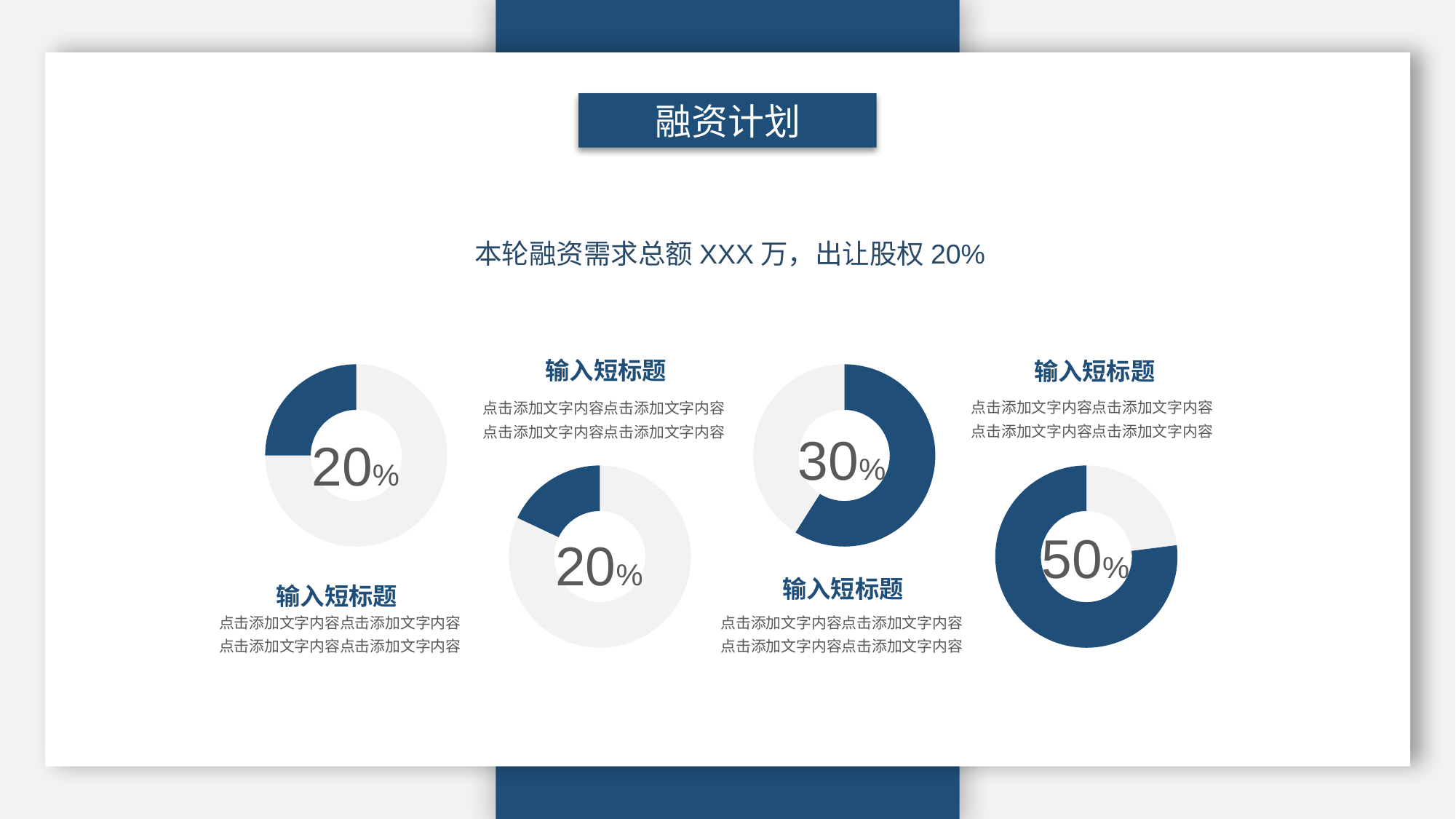

融资计划
本轮融资需求总额XXX万，出让股权20%
输入短标题
输入短标题

### Chart

| Category | 百分比 |
|---|---|
|  | 75.0 |
|  | 25.0 |

### Chart

| Category | 百分比 |
|---|---|
|  | 59.0 |
|  | 41.0 |
点击添加文字内容点击添加文字内容点击添加文字内容点击添加文字内容
点击添加文字内容点击添加文字内容点击添加文字内容点击添加文字内容
30%
20%

### Chart

| Category | 百分比 |
|---|---|
|  | 82.0 |
|  | 18.0 |

### Chart

| Category | 百分比 |
|---|---|
|  | 23.0 |
|  | 77.0 |
50%
20%
输入短标题
输入短标题
点击添加文字内容点击添加文字内容点击添加文字内容点击添加文字内容
点击添加文字内容点击添加文字内容点击添加文字内容点击添加文字内容